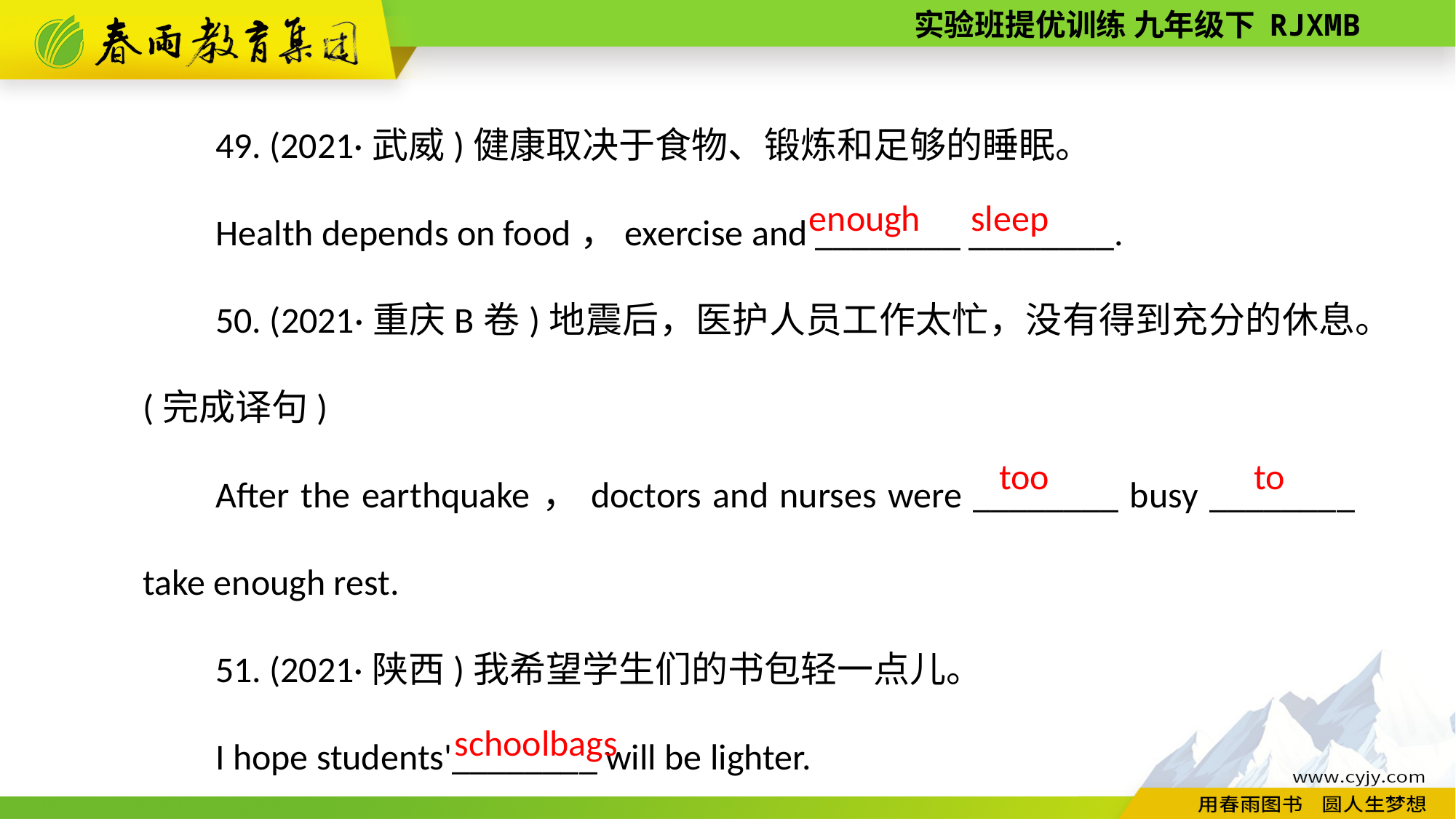

49. (2021·武威)健康取决于食物、锻炼和足够的睡眠。
Health depends on food，exercise and ________ ________.
50. (2021·重庆B卷)地震后，医护人员工作太忙，没有得到充分的休息。(完成译句)
After the earthquake，doctors and nurses were ________ busy ________ take enough rest.
51. (2021·陕西)我希望学生们的书包轻一点儿。
I hope students'________ will be lighter.
sleep
enough
to
too
schoolbags